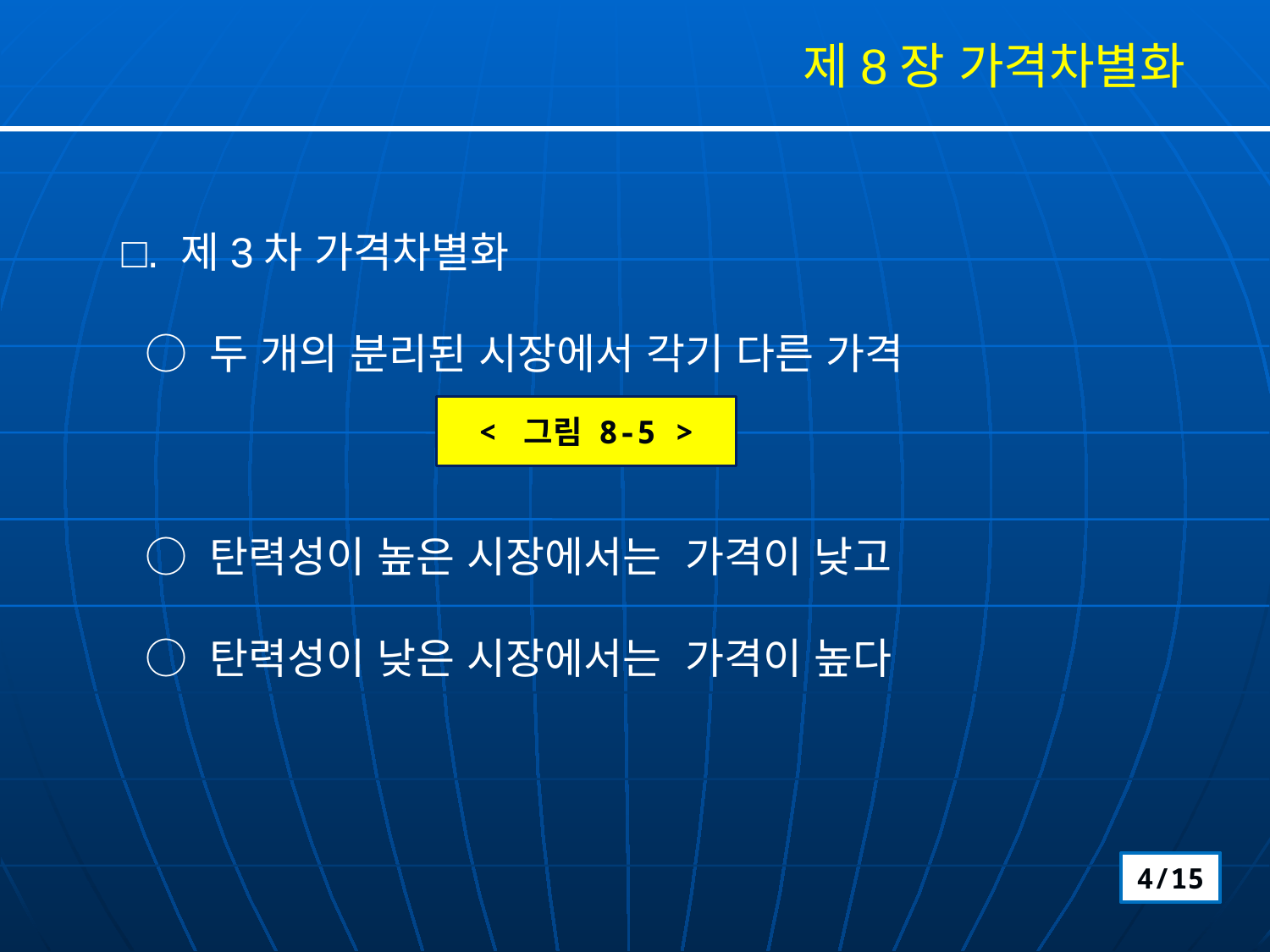

제8장 가격차별화

□. 제3차 가격차별화
  ○ 두 개의 분리된 시장에서 각기 다른 가격

  ○ 탄력성이 높은 시장에서는  가격이 낮고
  ○ 탄력성이 낮은 시장에서는  가격이 높다
< 그림 8-5 >
4/15